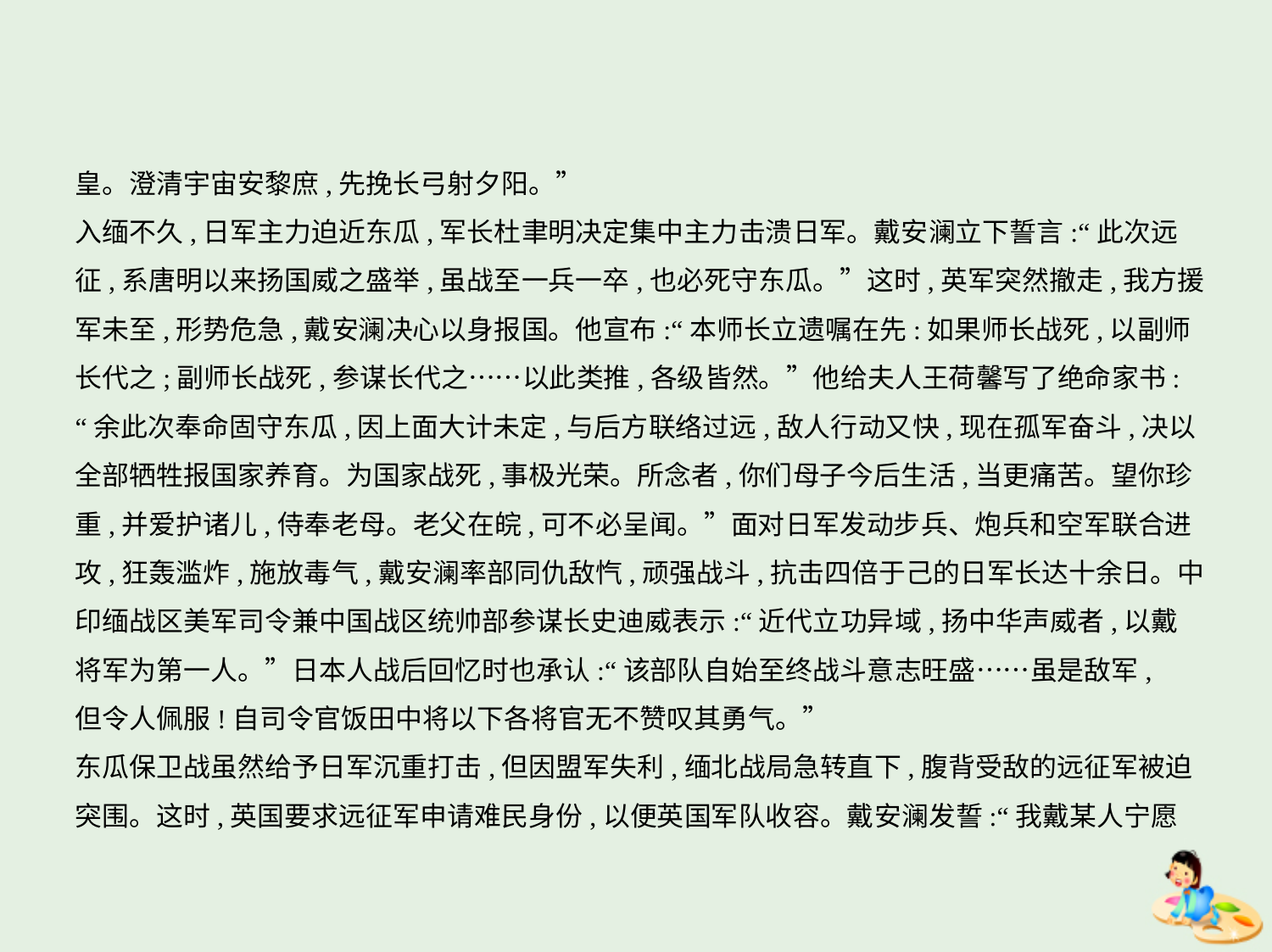

皇。澄清宇宙安黎庶,先挽长弓射夕阳。”
入缅不久,日军主力迫近东瓜,军长杜聿明决定集中主力击溃日军。戴安澜立下誓言:“此次远
征,系唐明以来扬国威之盛举,虽战至一兵一卒,也必死守东瓜。”这时,英军突然撤走,我方援
军未至,形势危急,戴安澜决心以身报国。他宣布:“本师长立遗嘱在先:如果师长战死,以副师
长代之;副师长战死,参谋长代之……以此类推,各级皆然。”他给夫人王荷馨写了绝命家书:
“余此次奉命固守东瓜,因上面大计未定,与后方联络过远,敌人行动又快,现在孤军奋斗,决以
全部牺牲报国家养育。为国家战死,事极光荣。所念者,你们母子今后生活,当更痛苦。望你珍
重,并爱护诸儿,侍奉老母。老父在皖,可不必呈闻。”面对日军发动步兵、炮兵和空军联合进
攻,狂轰滥炸,施放毒气,戴安澜率部同仇敌忾,顽强战斗,抗击四倍于己的日军长达十余日。中
印缅战区美军司令兼中国战区统帅部参谋长史迪威表示:“近代立功异域,扬中华声威者,以戴
将军为第一人。”日本人战后回忆时也承认:“该部队自始至终战斗意志旺盛……虽是敌军,
但令人佩服!自司令官饭田中将以下各将官无不赞叹其勇气。”
东瓜保卫战虽然给予日军沉重打击,但因盟军失利,缅北战局急转直下,腹背受敌的远征军被迫
突围。这时,英国要求远征军申请难民身份,以便英国军队收容。戴安澜发誓:“我戴某人宁愿